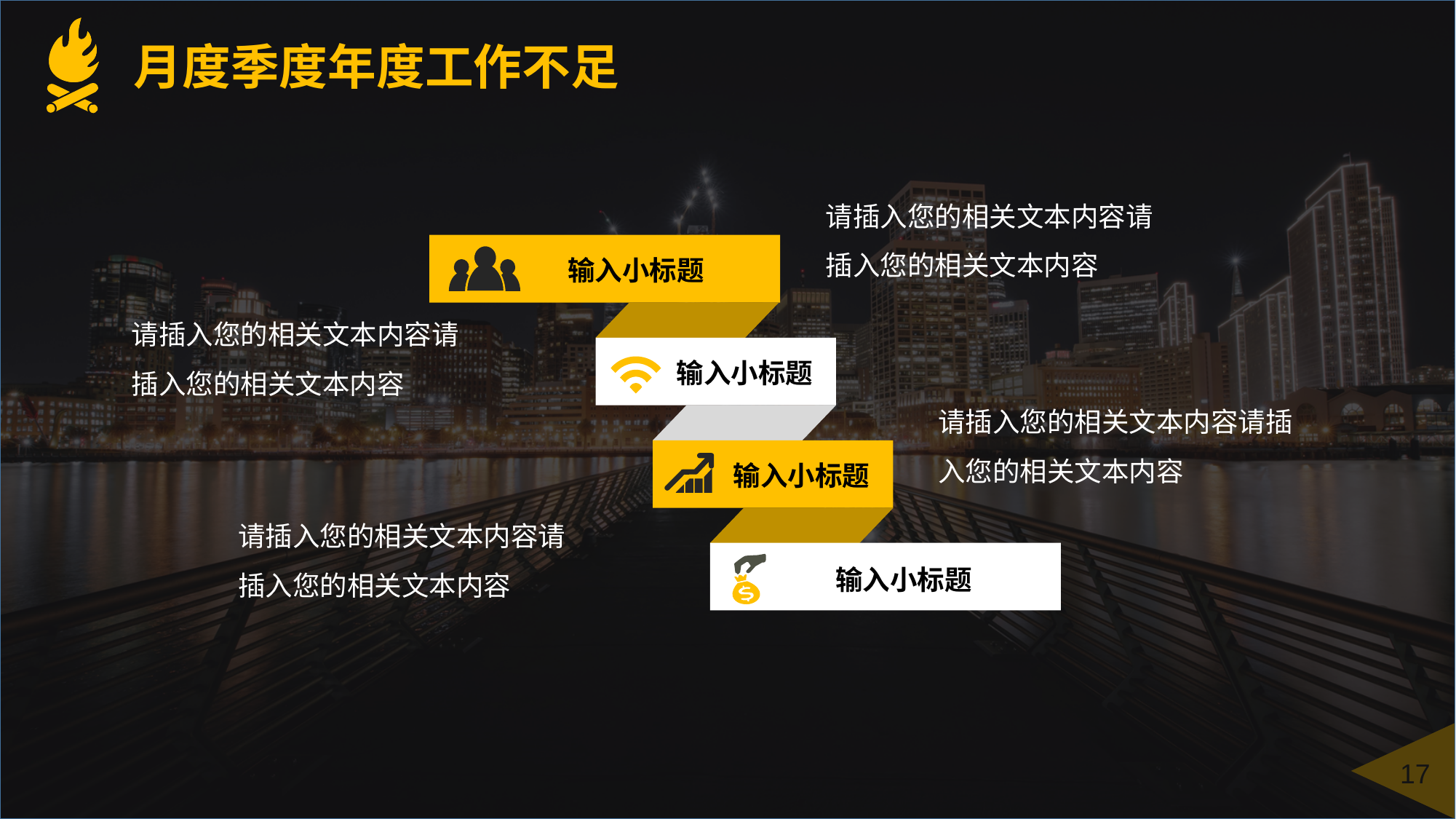

月度季度年度工作不足
请插入您的相关文本内容请插入您的相关文本内容

输入小标题
请插入您的相关文本内容请插入您的相关文本内容

输入小标题

请插入您的相关文本内容请插入您的相关文本内容

输入小标题

请插入您的相关文本内容请插入您的相关文本内容

输入小标题